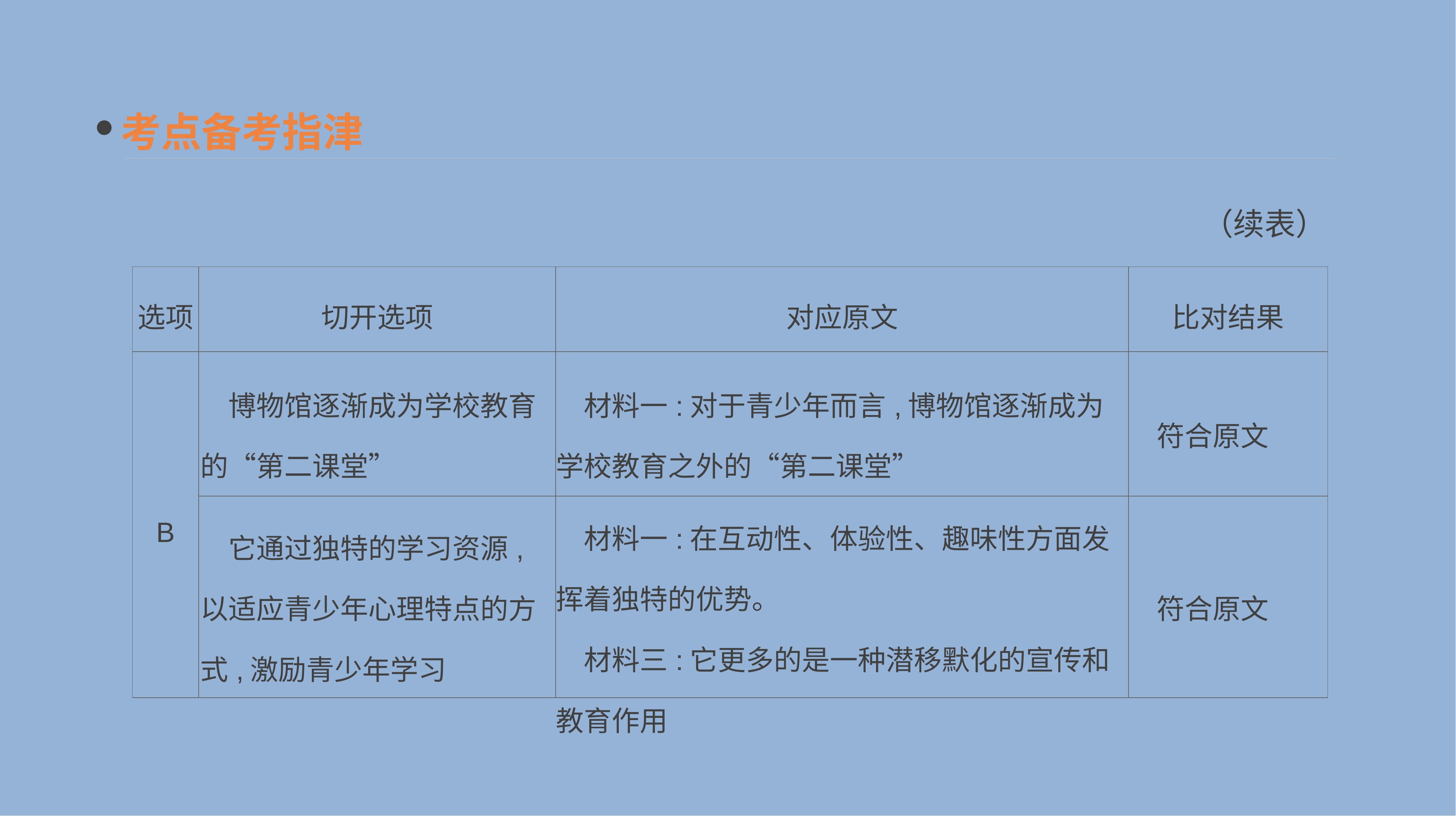

考点备考指津

（续表）
| 选项 | 切开选项 | 对应原文 | 比对结果 |
| --- | --- | --- | --- |
| B | 博物馆逐渐成为学校教育的“第二课堂” | 材料一:对于青少年而言,博物馆逐渐成为学校教育之外的“第二课堂” | 符合原文 |
|  | 它通过独特的学习资源,以适应青少年心理特点的方式,激励青少年学习 | 材料一:在互动性、体验性、趣味性方面发挥着独特的优势。 　材料三:它更多的是一种潜移默化的宣传和教育作用 | 符合原文 |